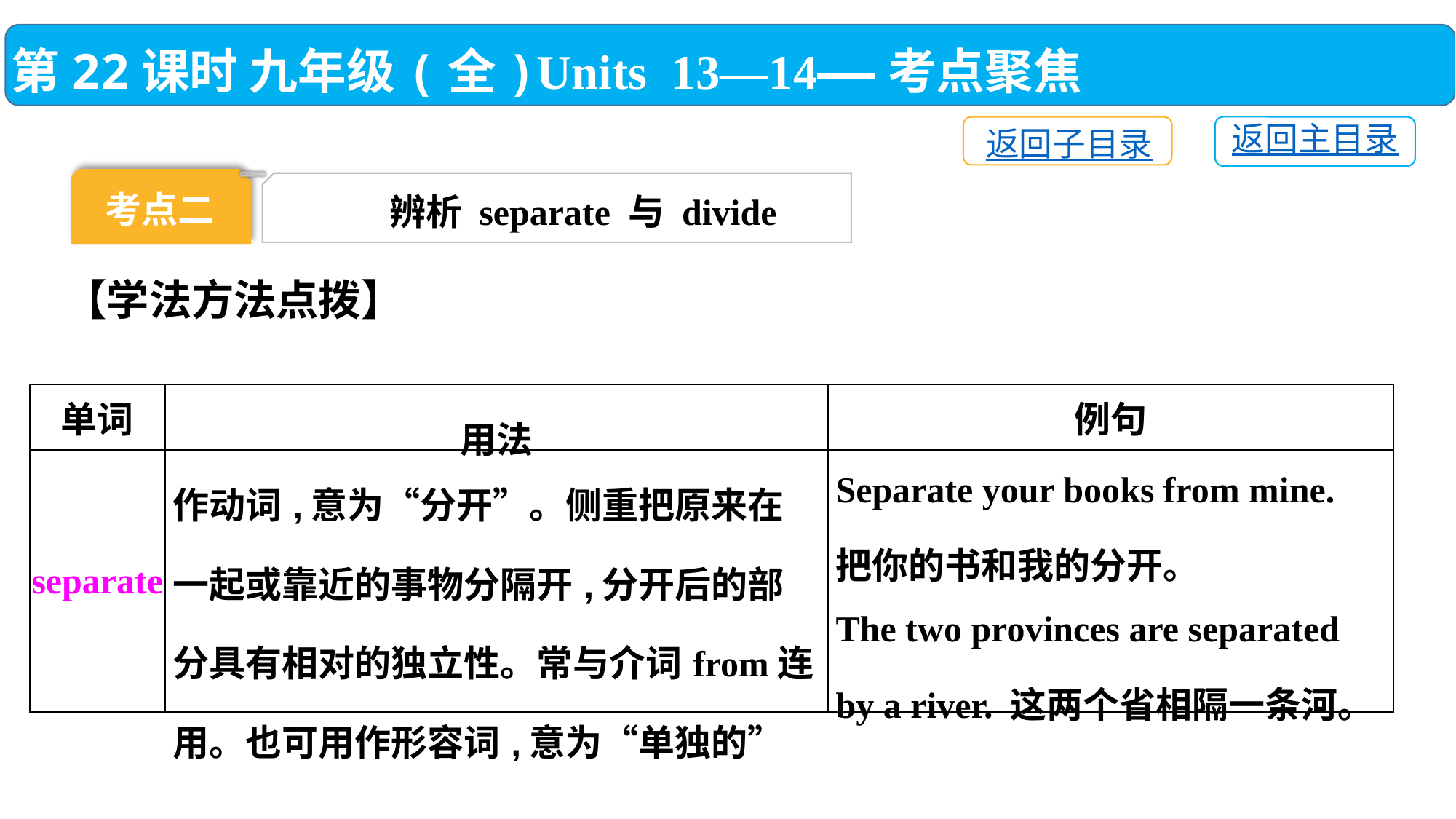

第22课时 九年级(全)Units  13—14——考点聚焦
返回主目录

返回子目录

考点二
辨析 separate 与 divide

【学法方法点拨】
| 单词 | 用法 | 例句 |
| --- | --- | --- |
| separate | 作动词,意为“分开”。侧重把原来在一起或靠近的事物分隔开,分开后的部分具有相对的独立性。常与介词from连用。也可用作形容词,意为“单独的” | Separate your books from mine. 把你的书和我的分开。 The two provinces are separated by a river. 这两个省相隔一条河。 |